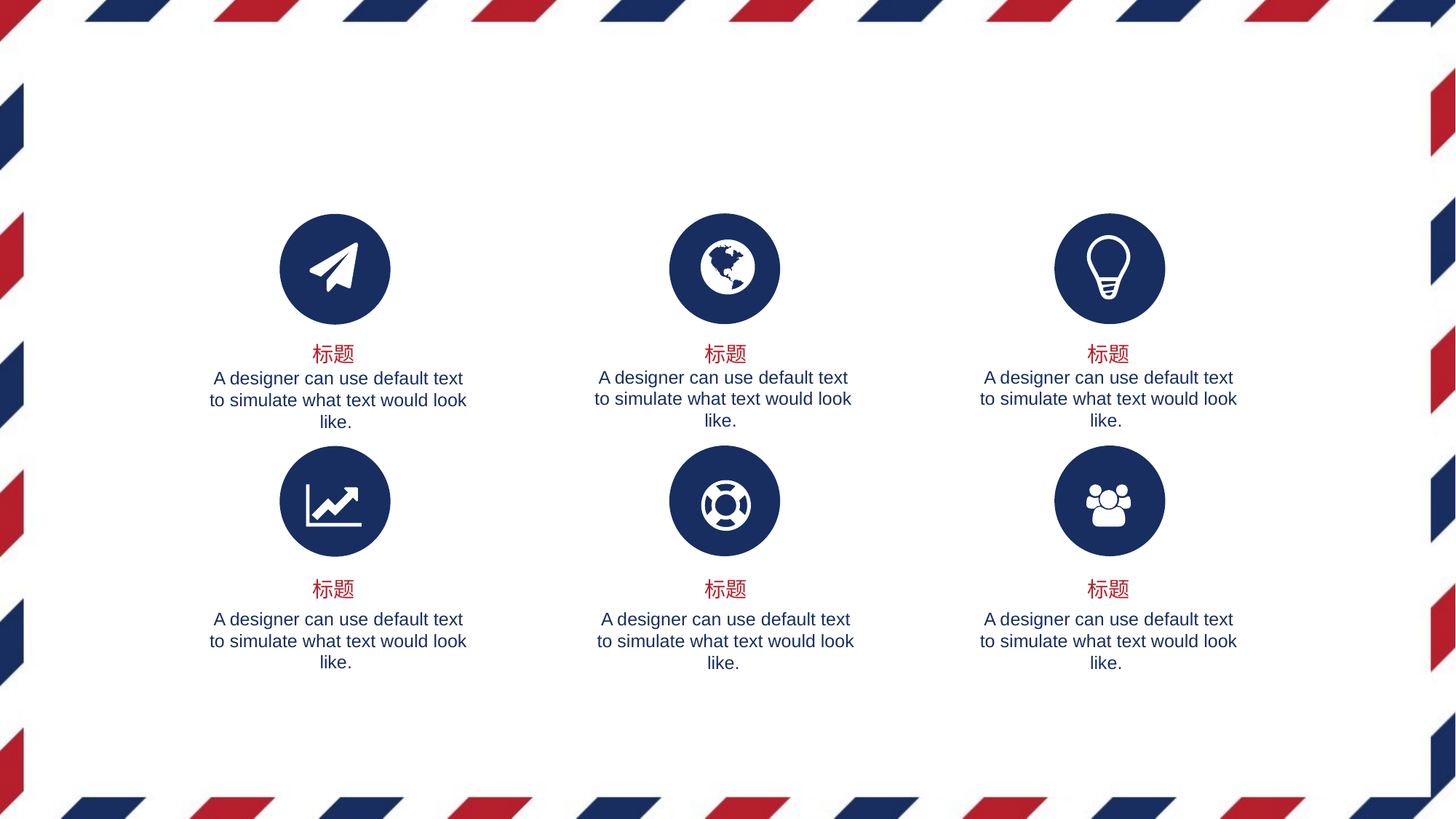

标题
标题
标题
A designer can use default text to simulate what text would look like.
A designer can use default text to simulate what text would look like.
A designer can use default text to simulate what text would look like.

标题
标题
标题
A designer can use default text to simulate what text would look like.
A designer can use default text to simulate what text would look like.
A designer can use default text to simulate what text would look like.